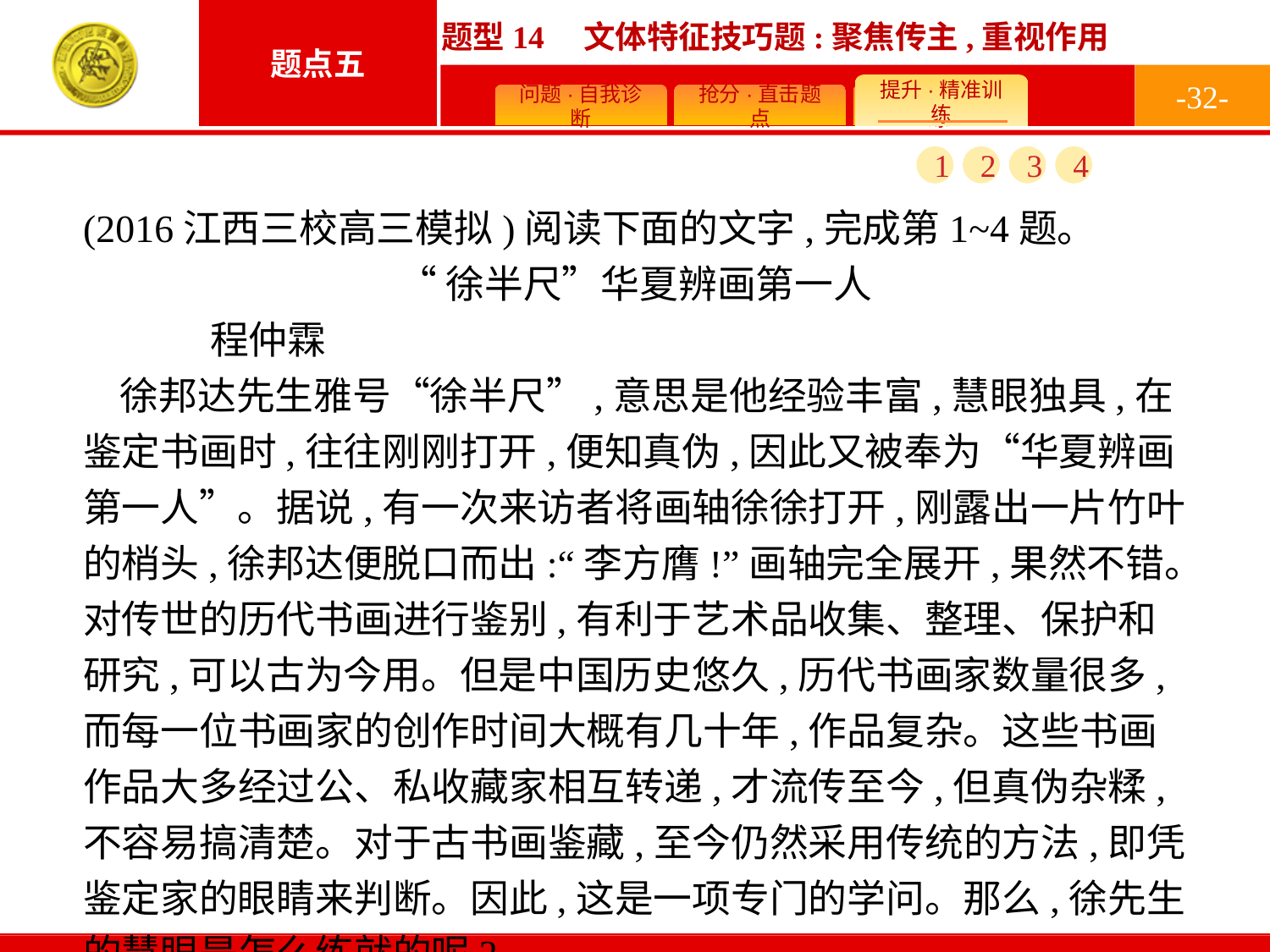

-32-
1
2
3
4
(2016江西三校高三模拟)阅读下面的文字,完成第1~4题。
“徐半尺”华夏辨画第一人
	程仲霖
徐邦达先生雅号“徐半尺”,意思是他经验丰富,慧眼独具,在鉴定书画时,往往刚刚打开,便知真伪,因此又被奉为“华夏辨画第一人”。据说,有一次来访者将画轴徐徐打开,刚露出一片竹叶的梢头,徐邦达便脱口而出:“李方膺!”画轴完全展开,果然不错。对传世的历代书画进行鉴别,有利于艺术品收集、整理、保护和研究,可以古为今用。但是中国历史悠久,历代书画家数量很多,而每一位书画家的创作时间大概有几十年,作品复杂。这些书画作品大多经过公、私收藏家相互转递,才流传至今,但真伪杂糅,不容易搞清楚。对于古书画鉴藏,至今仍然采用传统的方法,即凭鉴定家的眼睛来判断。因此,这是一项专门的学问。那么,徐先生的慧眼是怎么练就的呢?